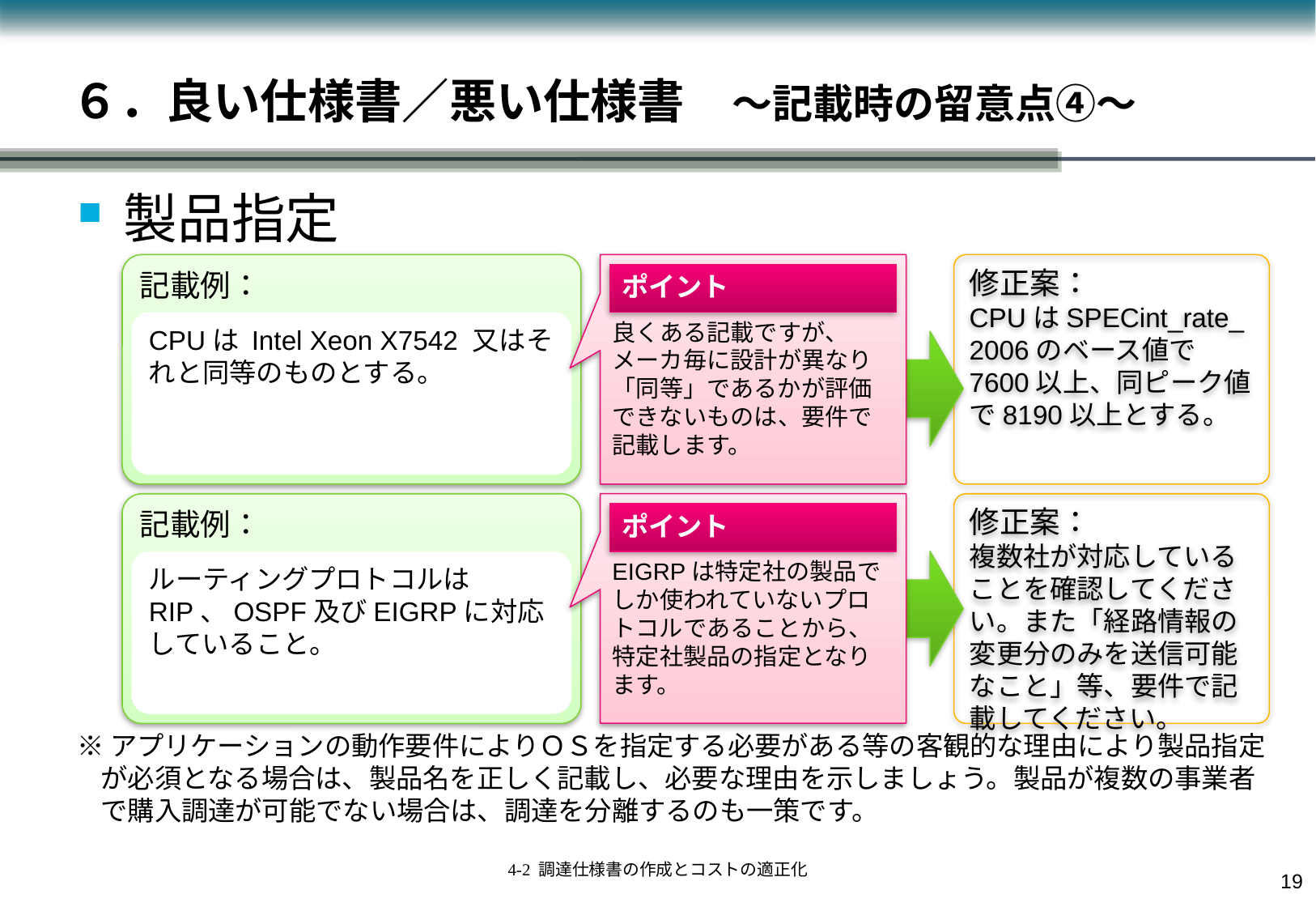

# ６．良い仕様書／悪い仕様書　～記載時の留意点④～
製品指定
記載例：

良くある記載ですが、メーカ毎に設計が異なり「同等」であるかが評価できないものは、要件で記載します。
修正案：
CPUはSPECint_rate_
2006のベース値で7600以上、同ピーク値で8190以上とする。
ポイント
CPUは Intel Xeon X7542 又はそれと同等のものとする。

記載例：

EIGRPは特定社の製品でしか使われていないプロトコルであることから、特定社製品の指定となります。
修正案：
複数社が対応していることを確認してください。また「経路情報の変更分のみを送信可能なこと」等、要件で記載してください。
ポイント

ルーティングプロトコルはRIP、OSPF及びEIGRPに対応していること。
※アプリケーションの動作要件によりＯＳを指定する必要がある等の客観的な理由により製品指定が必須となる場合は、製品名を正しく記載し、必要な理由を示しましょう。製品が複数の事業者で購入調達が可能でない場合は、調達を分離するのも一策です。
19
4-2 調達仕様書の作成とコストの適正化